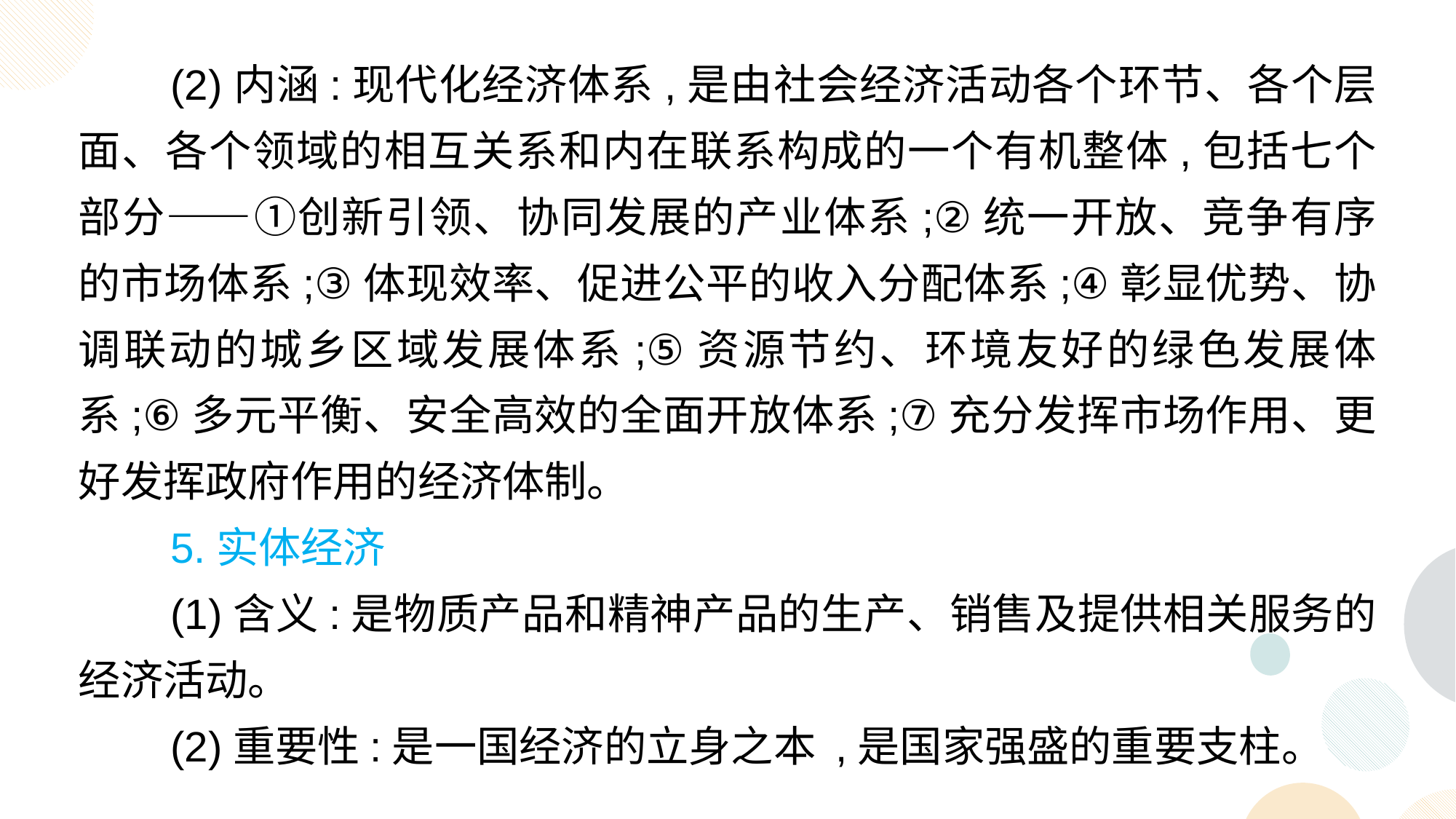

(2)内涵:现代化经济体系,是由社会经济活动各个环节、各个层面、各个领域的相互关系和内在联系构成的一个有机整体,包括七个部分——①创新引领、协同发展的产业体系;②统一开放、竞争有序的市场体系;③体现效率、促进公平的收入分配体系;④彰显优势、协调联动的城乡区域发展体系;⑤资源节约、环境友好的绿色发展体系;⑥多元平衡、安全高效的全面开放体系;⑦充分发挥市场作用、更好发挥政府作用的经济体制。
5.实体经济
(1)含义:是物质产品和精神产品的生产、销售及提供相关服务的经济活动。
(2)重要性:是一国经济的立身之本 ,是国家强盛的重要支柱。